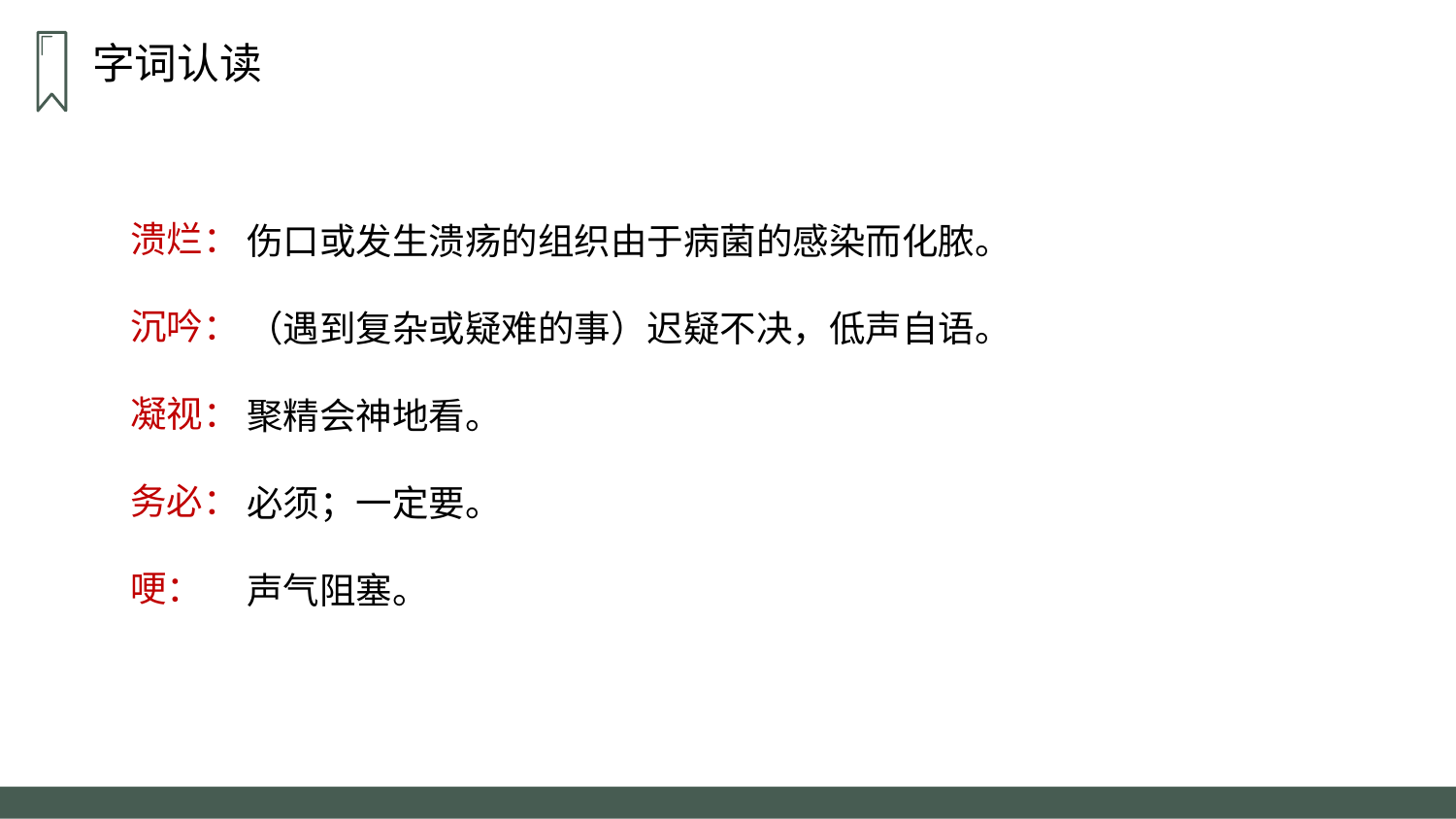

字词认读
溃烂：
沉吟：
凝视：
务必：
哽：
伤口或发生溃疡的组织由于病菌的感染而化脓。
（遇到复杂或疑难的事）迟疑不决，低声自语。
聚精会神地看。
必须；一定要。
声气阻塞。